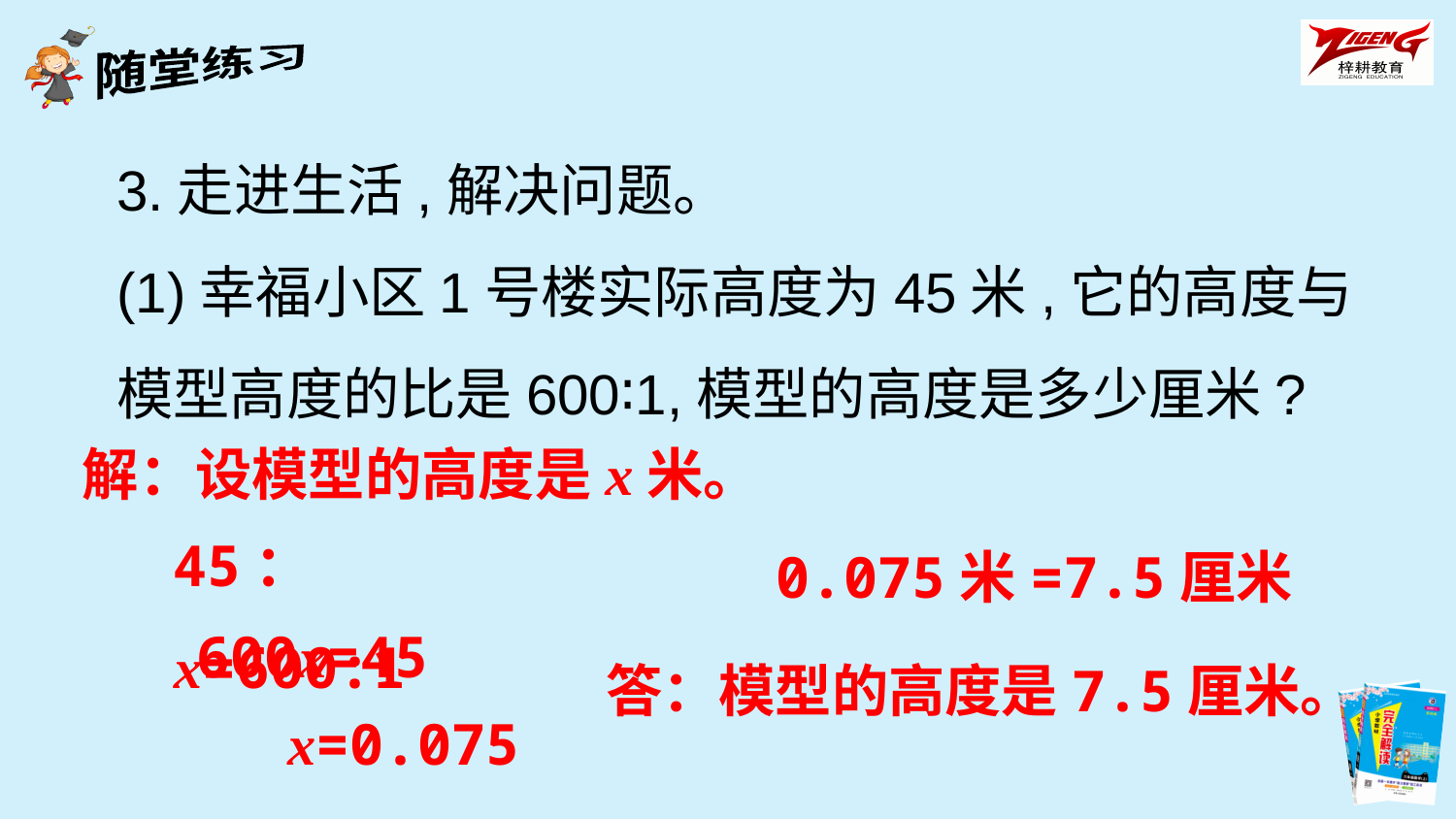

3.走进生活,解决问题。
(1)幸福小区1号楼实际高度为45米,它的高度与模型高度的比是600∶1,模型的高度是多少厘米?
解：设模型的高度是x米。
45：x=600:1
0.075米=7.5厘米
600x=45
答：模型的高度是7.5厘米。
x=0.075